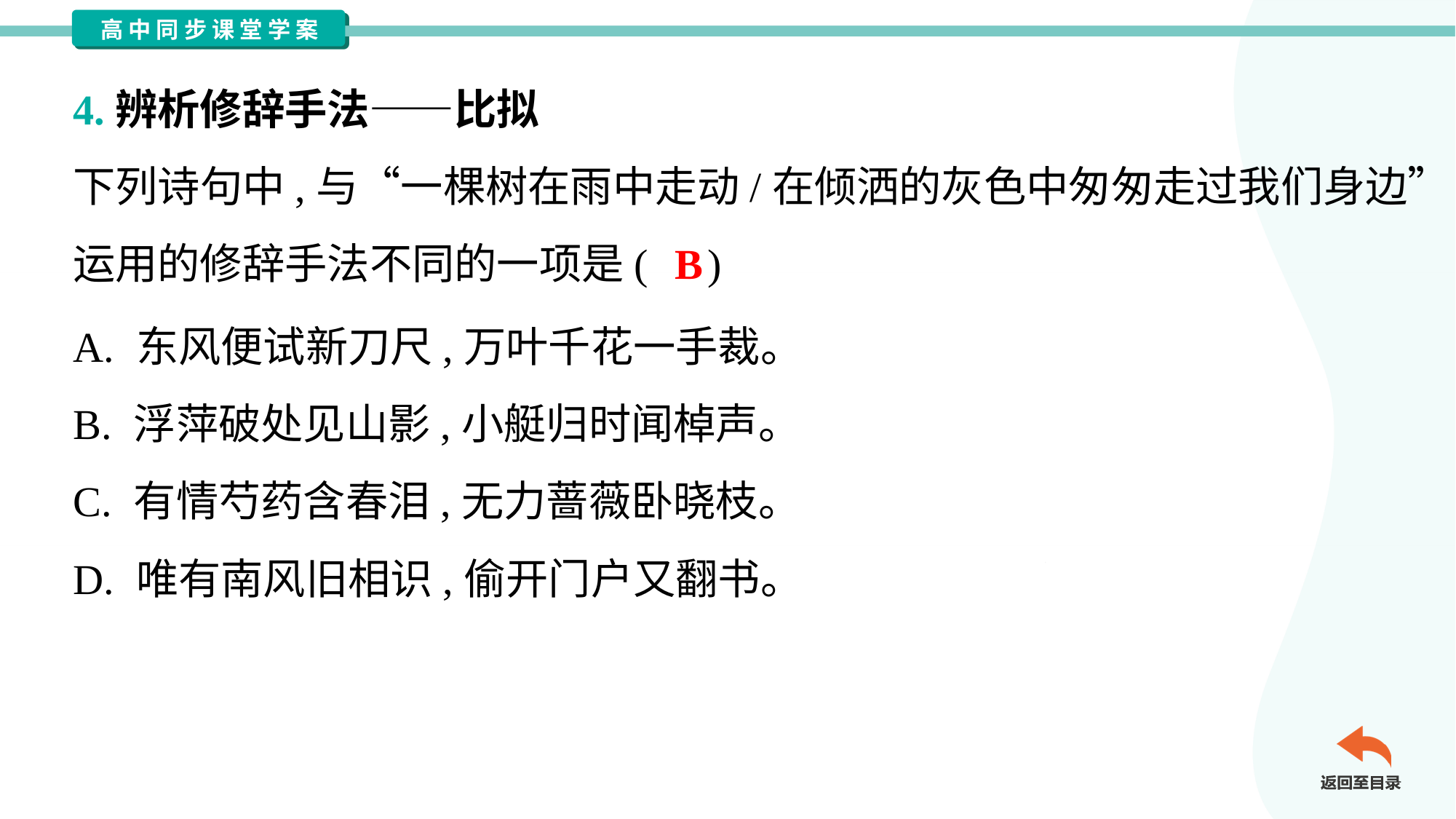

4.辨析修辞手法——比拟
下列诗句中,与“一棵树在雨中走动/在倾洒的灰色中匆匆走过我们身边”
运用的修辞手法不同的一项是(     )
B
A. 东风便试新刀尺,万叶千花一手裁。
B. 浮萍破处见山影,小艇归时闻棹声。
C. 有情芍药含春泪,无力蔷薇卧晓枝。
D. 唯有南风旧相识,偷开门户又翻书。